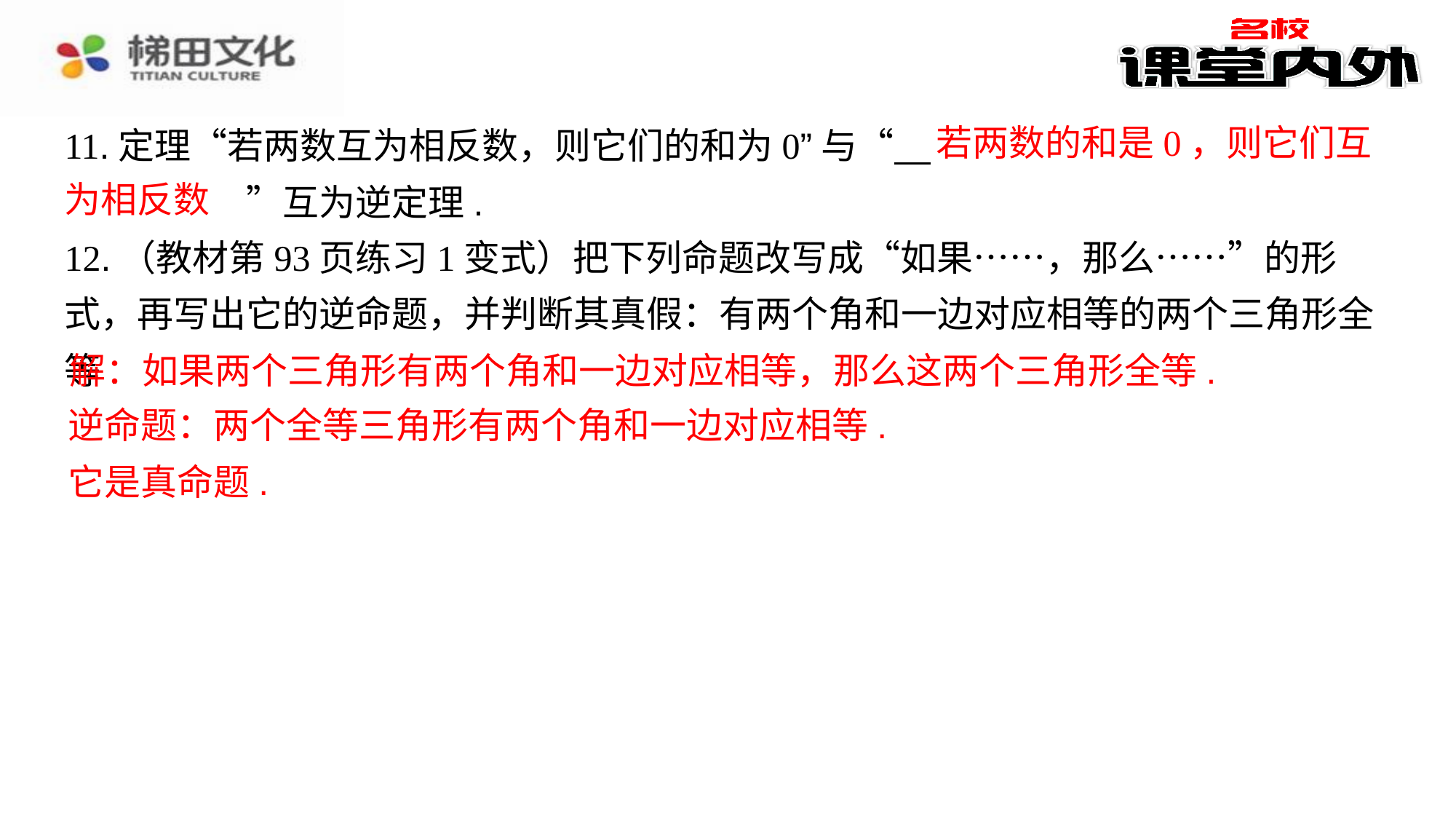

若两数的和是0，则它们互
11.定理“若两数互为相反数，则它们的和为0”与“ 　若两数的和是0，则它们互为相反数　⁠”互为逆定理.
为相反数
12.（教材第93页练习1变式）把下列命题改写成“如果……，那么……”的形式，再写出它的逆命题，并判断其真假：有两个角和一边对应相等的两个三角形全等.
解：如果两个三角形有两个角和一边对应相等，那么这两个三角形全等.
逆命题：两个全等三角形有两个角和一边对应相等.
它是真命题.